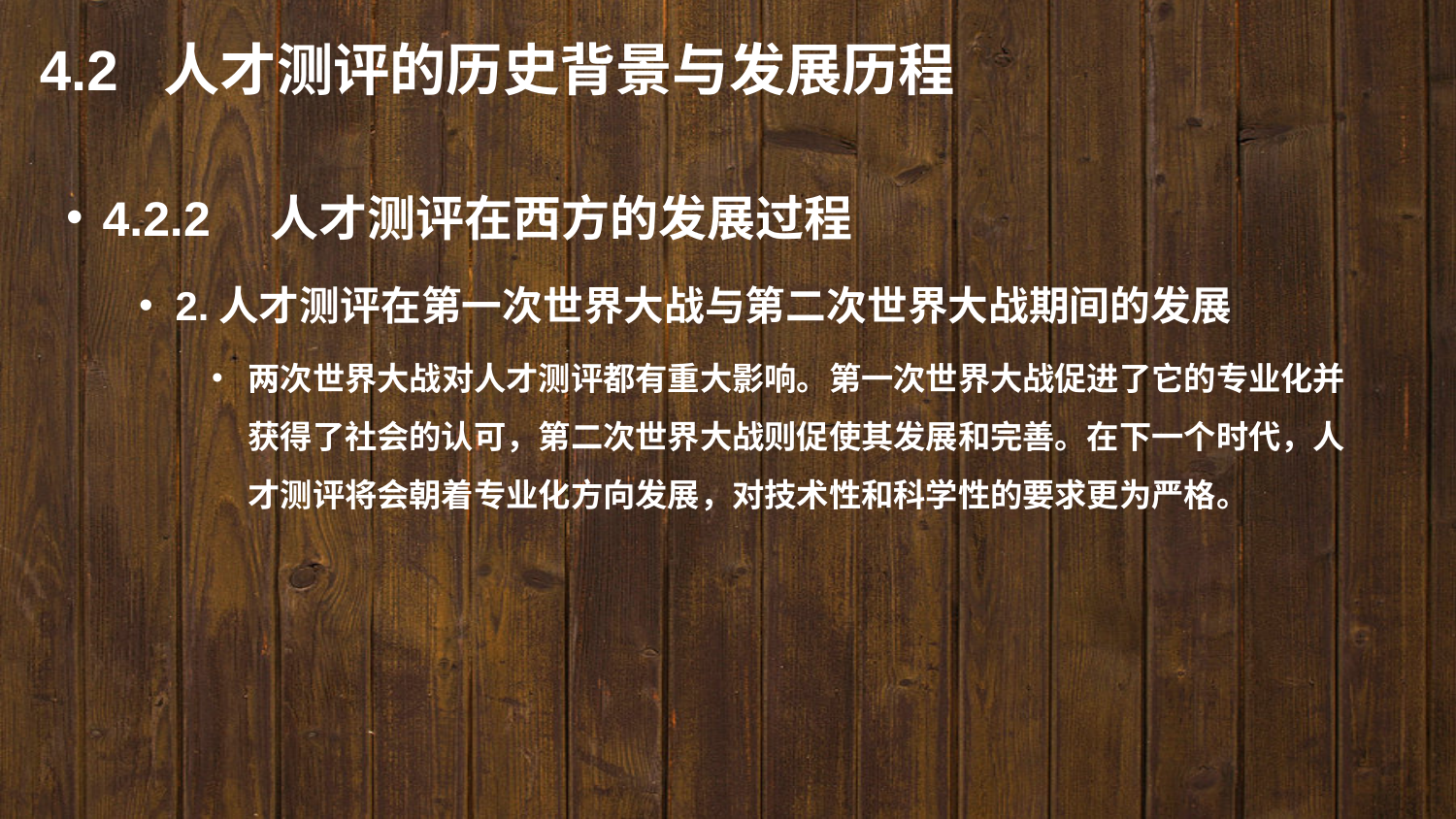

4.2  人才测评的历史背景与发展历程
4.2.2　人才测评在西方的发展过程
2.人才测评在第一次世界大战与第二次世界大战期间的发展
两次世界大战对人才测评都有重大影响。第一次世界大战促进了它的专业化并获得了社会的认可，第二次世界大战则促使其发展和完善。在下一个时代，人才测评将会朝着专业化方向发展，对技术性和科学性的要求更为严格。